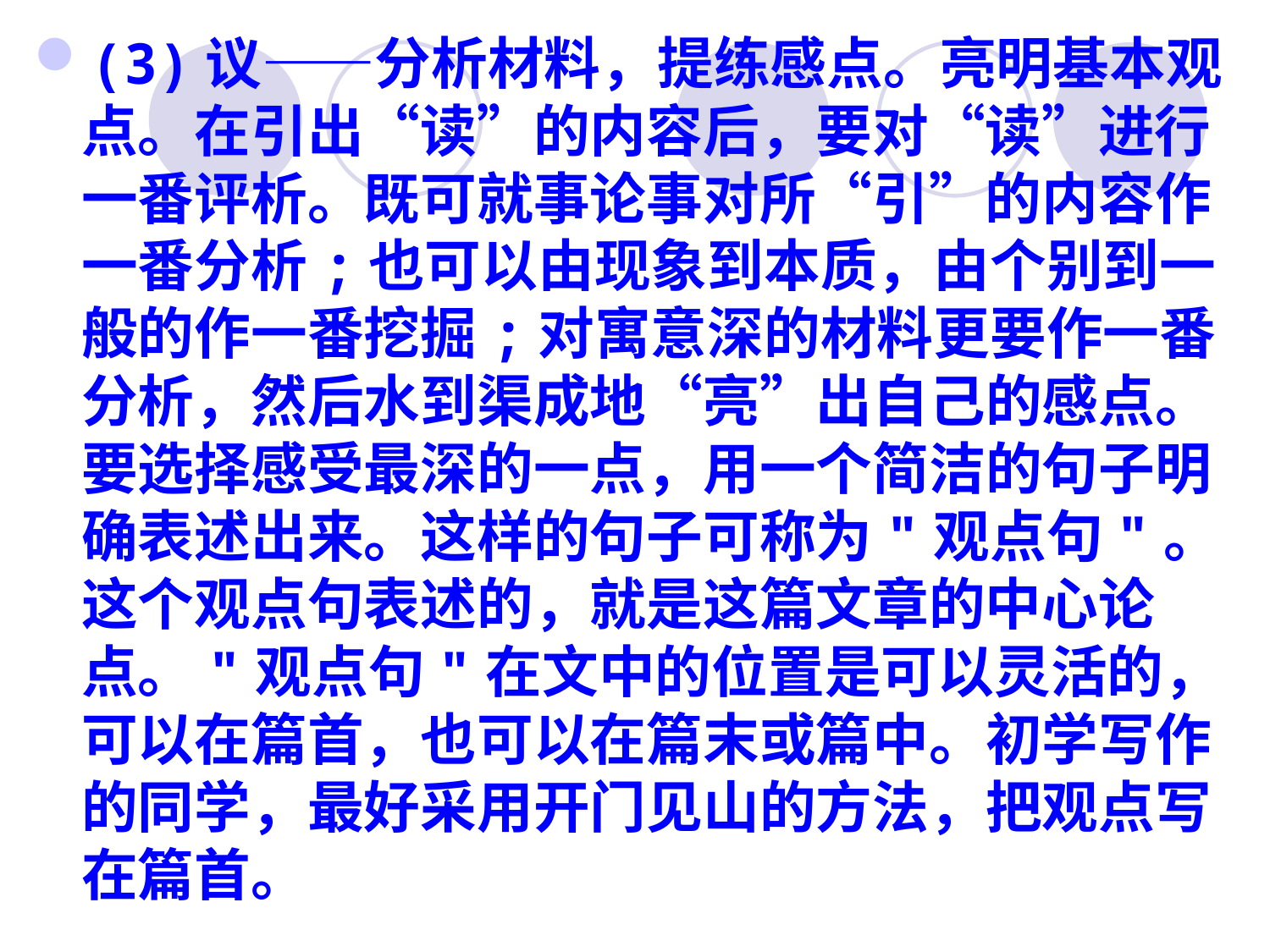

(3)议——分析材料，提练感点。亮明基本观点。在引出“读”的内容后，要对“读”进行一番评析。既可就事论事对所“引”的内容作一番分析;也可以由现象到本质，由个别到一般的作一番挖掘;对寓意深的材料更要作一番分析，然后水到渠成地“亮”出自己的感点。要选择感受最深的一点，用一个简洁的句子明确表述出来。这样的句子可称为"观点句"。这个观点句表述的，就是这篇文章的中心论点。"观点句"在文中的位置是可以灵活的，可以在篇首，也可以在篇末或篇中。初学写作的同学，最好采用开门见山的方法，把观点写在篇首。